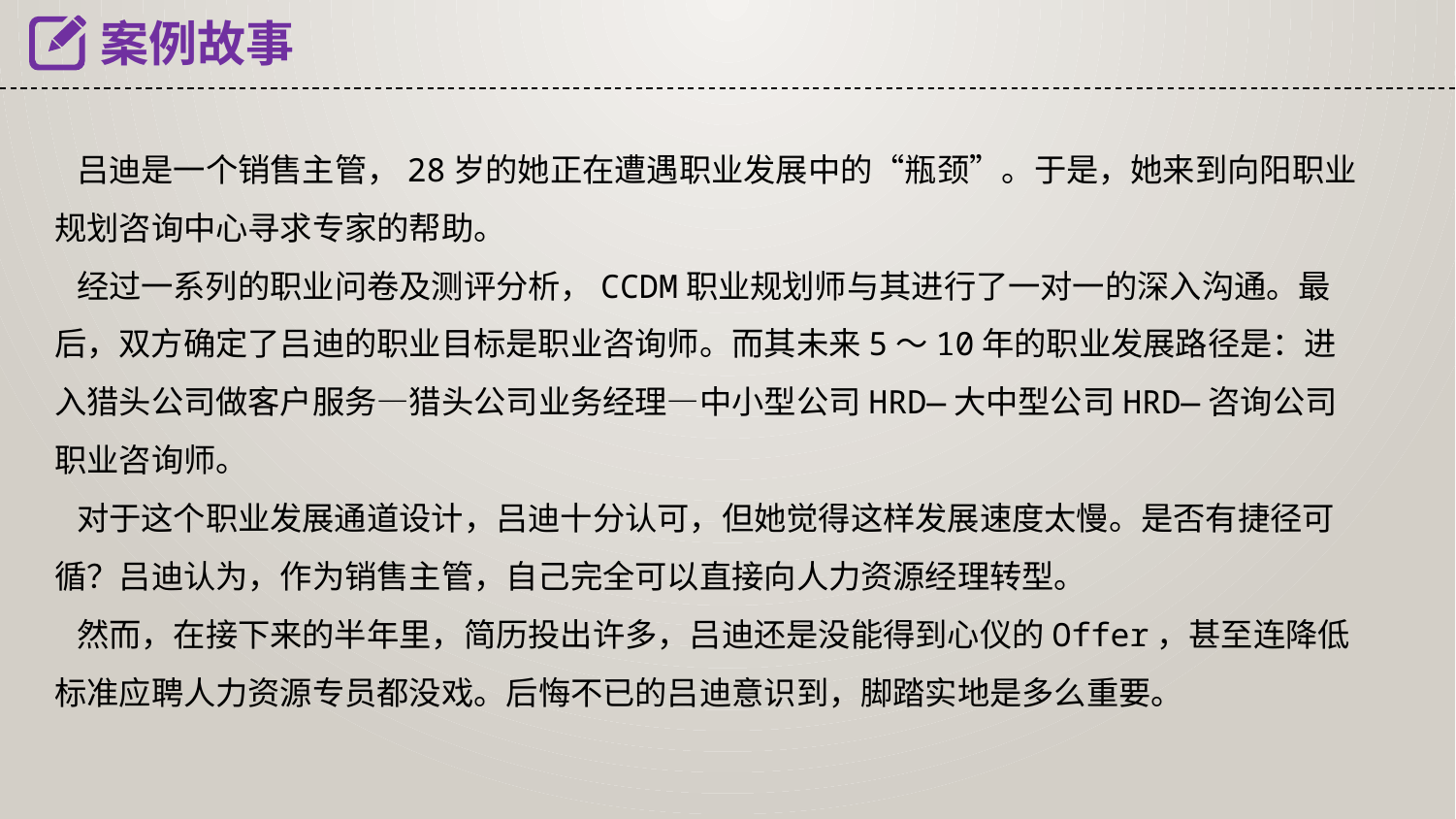

案例故事

  吕迪是一个销售主管，28岁的她正在遭遇职业发展中的“瓶颈”。于是，她来到向阳职业规划咨询中心寻求专家的帮助。
  经过一系列的职业问卷及测评分析，CCDM职业规划师与其进行了一对一的深入沟通。最后，双方确定了吕迪的职业目标是职业咨询师。而其未来5～10年的职业发展路径是：进入猎头公司做客户服务—猎头公司业务经理—中小型公司HRD—大中型公司HRD—咨询公司职业咨询师。
  对于这个职业发展通道设计，吕迪十分认可，但她觉得这样发展速度太慢。是否有捷径可循？吕迪认为，作为销售主管，自己完全可以直接向人力资源经理转型。
  然而，在接下来的半年里，简历投出许多，吕迪还是没能得到心仪的Offer，甚至连降低标准应聘人力资源专员都没戏。后悔不已的吕迪意识到，脚踏实地是多么重要。
39